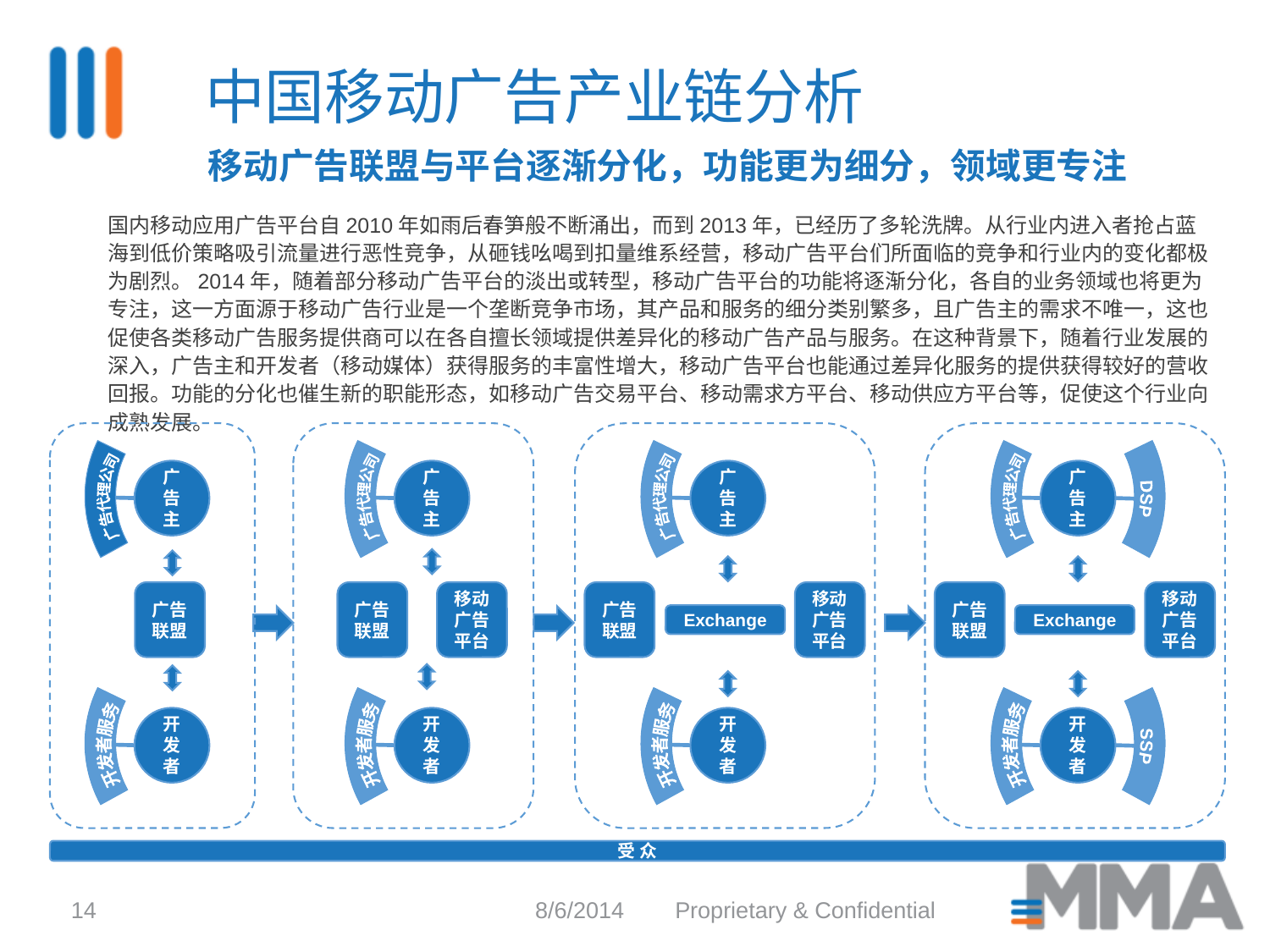

中国移动广告产业链分析
移动广告联盟与平台逐渐分化，功能更为细分，领域更专注
国内移动应用广告平台自2010年如雨后春笋般不断涌出，而到2013年，已经历了多轮洗牌。从行业内进入者抢占蓝海到低价策略吸引流量进行恶性竞争，从砸钱吆喝到扣量维系经营，移动广告平台们所面临的竞争和行业内的变化都极为剧烈。2014年，随着部分移动广告平台的淡出或转型，移动广告平台的功能将逐渐分化，各自的业务领域也将更为专注，这一方面源于移动广告行业是一个垄断竞争市场，其产品和服务的细分类别繁多，且广告主的需求不唯一，这也促使各类移动广告服务提供商可以在各自擅长领域提供差异化的移动广告产品与服务。在这种背景下，随着行业发展的深入，广告主和开发者（移动媒体）获得服务的丰富性增大，移动广告平台也能通过差异化服务的提供获得较好的营收回报。功能的分化也催生新的职能形态，如移动广告交易平台、移动需求方平台、移动供应方平台等，促使这个行业向成熟发展。

广告主
广告代理公司

广告联盟

开发者
开发者服务

广告主
广告代理公司

广告联盟
移动广告平台

开发者
开发者服务

广告主
广告代理公司

广告联盟
移动广告平台
Exchange

开发者
开发者服务

广告主
广告代理公司
DSP

广告联盟
移动广告平台
Exchange

开发者
开发者服务
SSP

受 众

14
8/6/2014
Proprietary & Confidential